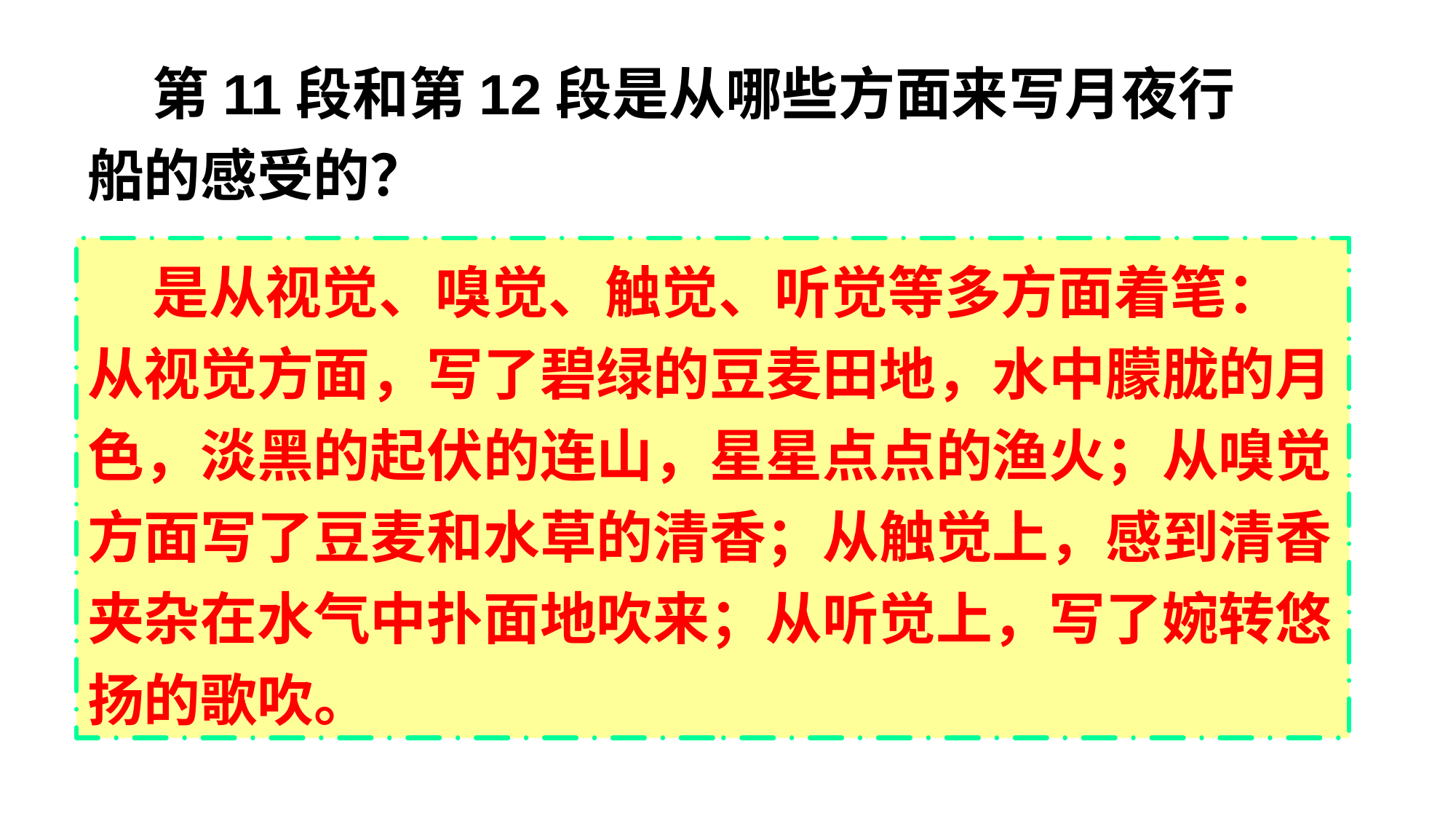

第11段和第12段是从哪些方面来写月夜行船的感受的？
    是从视觉、嗅觉、触觉、听觉等多方面着笔：从视觉方面，写了碧绿的豆麦田地，水中朦胧的月色，淡黑的起伏的连山，星星点点的渔火；从嗅觉方面写了豆麦和水草的清香；从触觉上，感到清香夹杂在水气中扑面地吹来；从听觉上，写了婉转悠扬的歌吹。